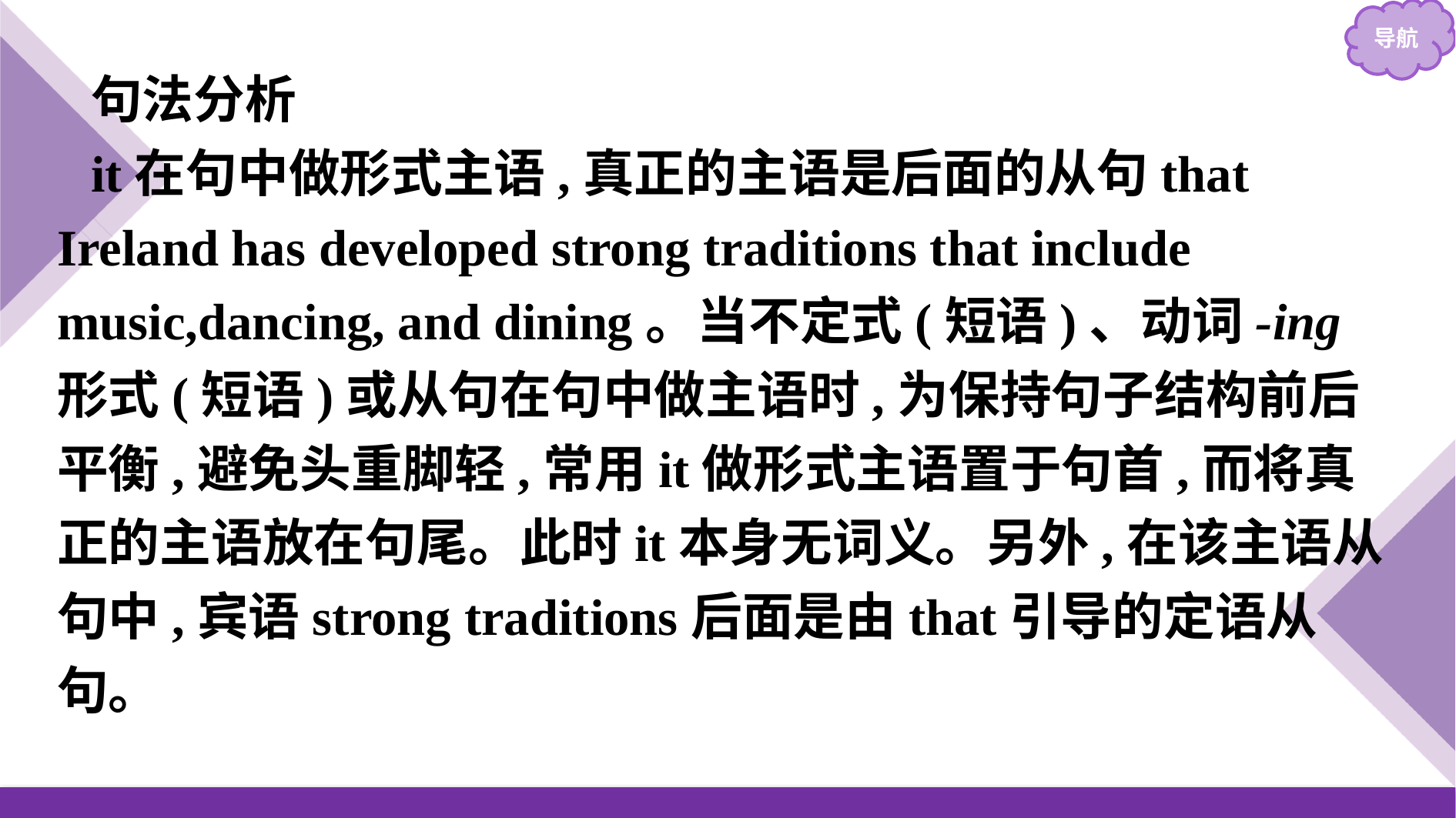

句法分析
it在句中做形式主语,真正的主语是后面的从句that Ireland has developed strong traditions that include music,dancing, and dining。当不定式(短语)、动词-ing形式(短语)或从句在句中做主语时,为保持句子结构前后平衡,避免头重脚轻,常用it做形式主语置于句首,而将真正的主语放在句尾。此时it本身无词义。另外,在该主语从句中,宾语strong traditions后面是由that引导的定语从句。